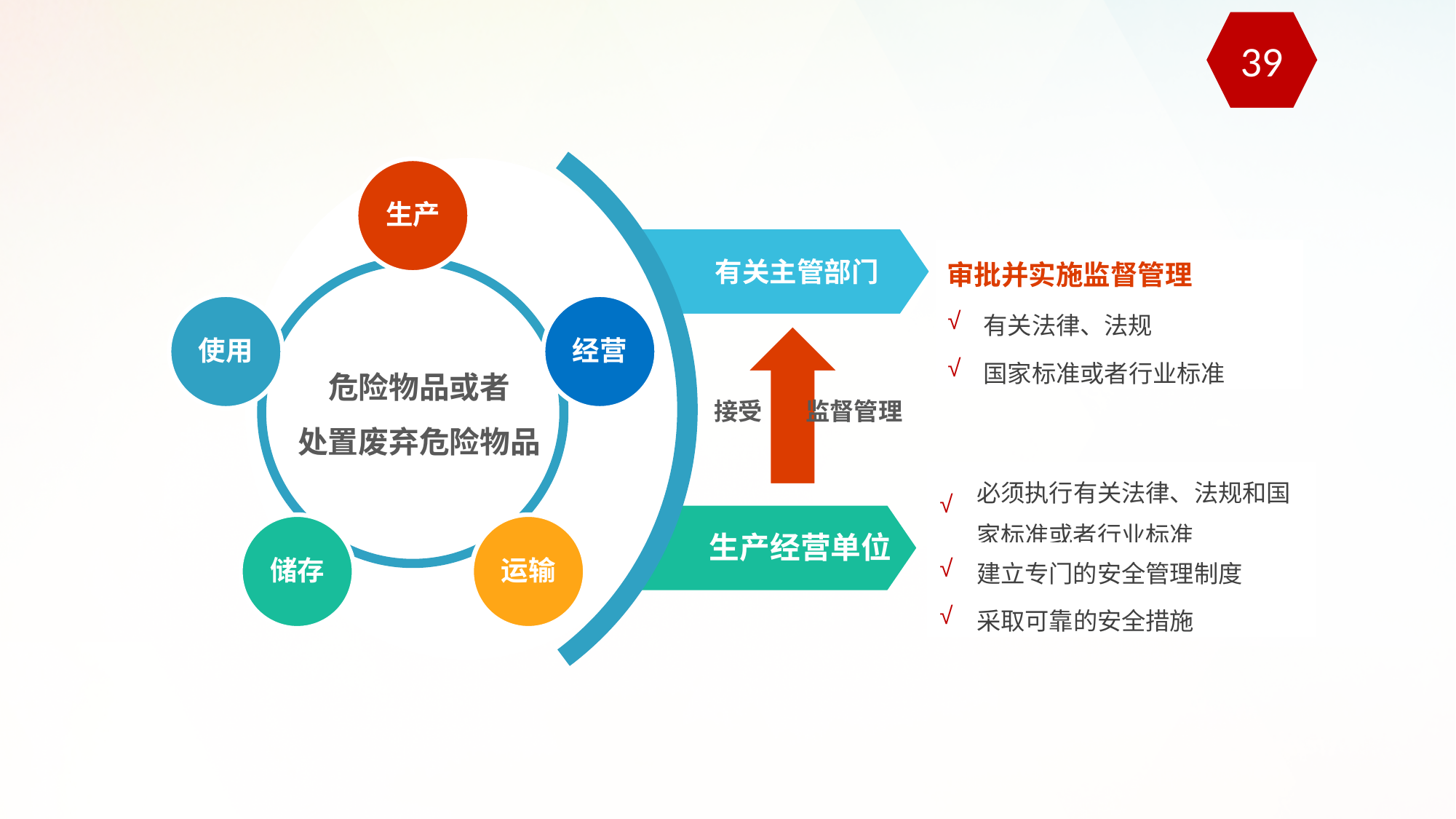

39

生产

使用
经营
储存
运输
危险物品或者
处置废弃危险物品

| 审批并实施监督管理 |  |
| --- | --- |
| √ | 有关法律、法规 |
| √ | 国家标准或者行业标准 |
有关主管部门

接受        监督管理
| √ | 必须执行有关法律、法规和国家标准或者行业标准 |
| --- | --- |
| √ | 建立专门的安全管理制度 |
| √ | 采取可靠的安全措施 |

生产经营单位